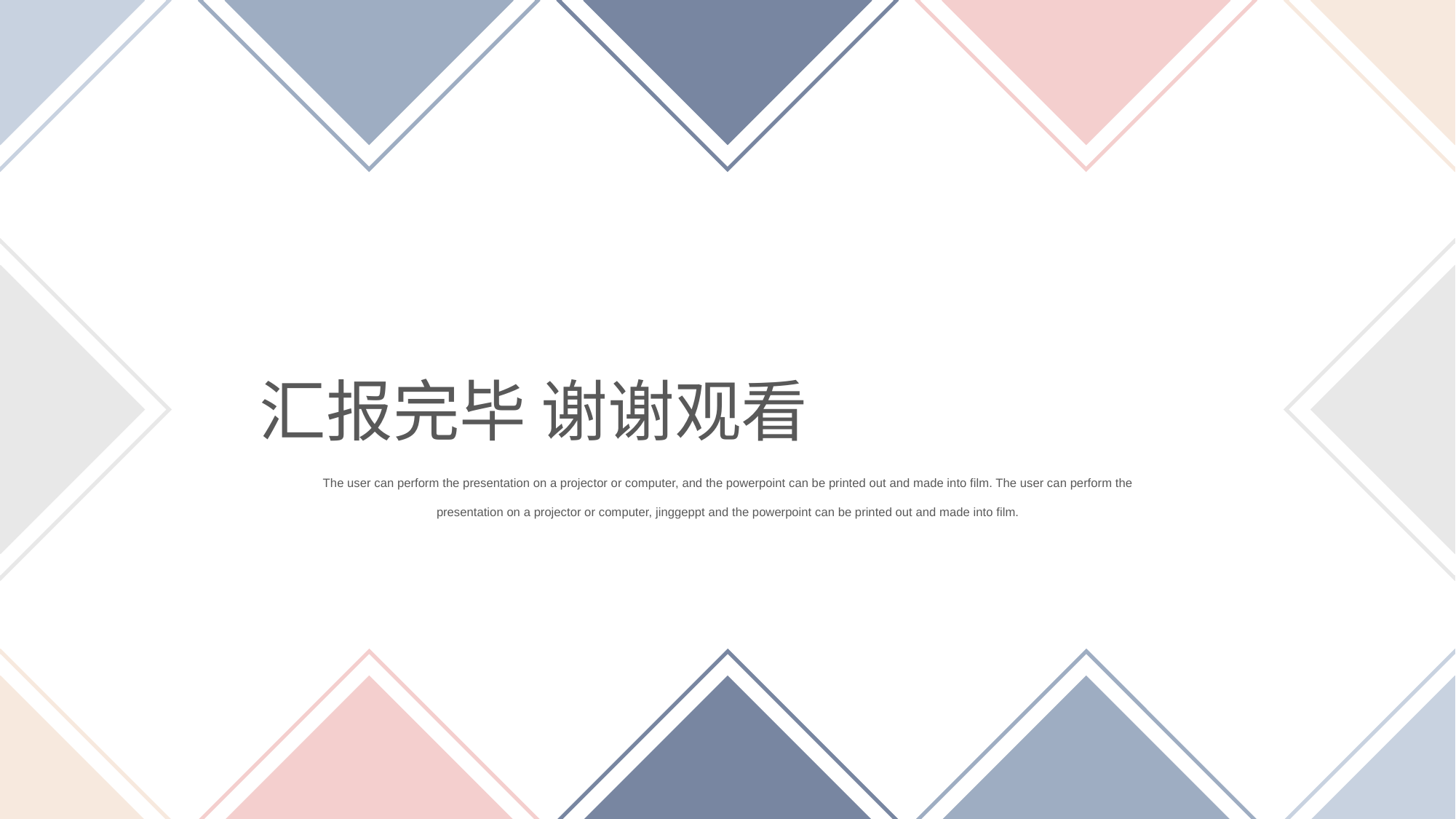

汇报完毕 谢谢观看
The user can perform the presentation on a projector or computer, and the powerpoint can be printed out and made into film. The user can perform the presentation on a projector or computer, jinggeppt and the powerpoint can be printed out and made into film.